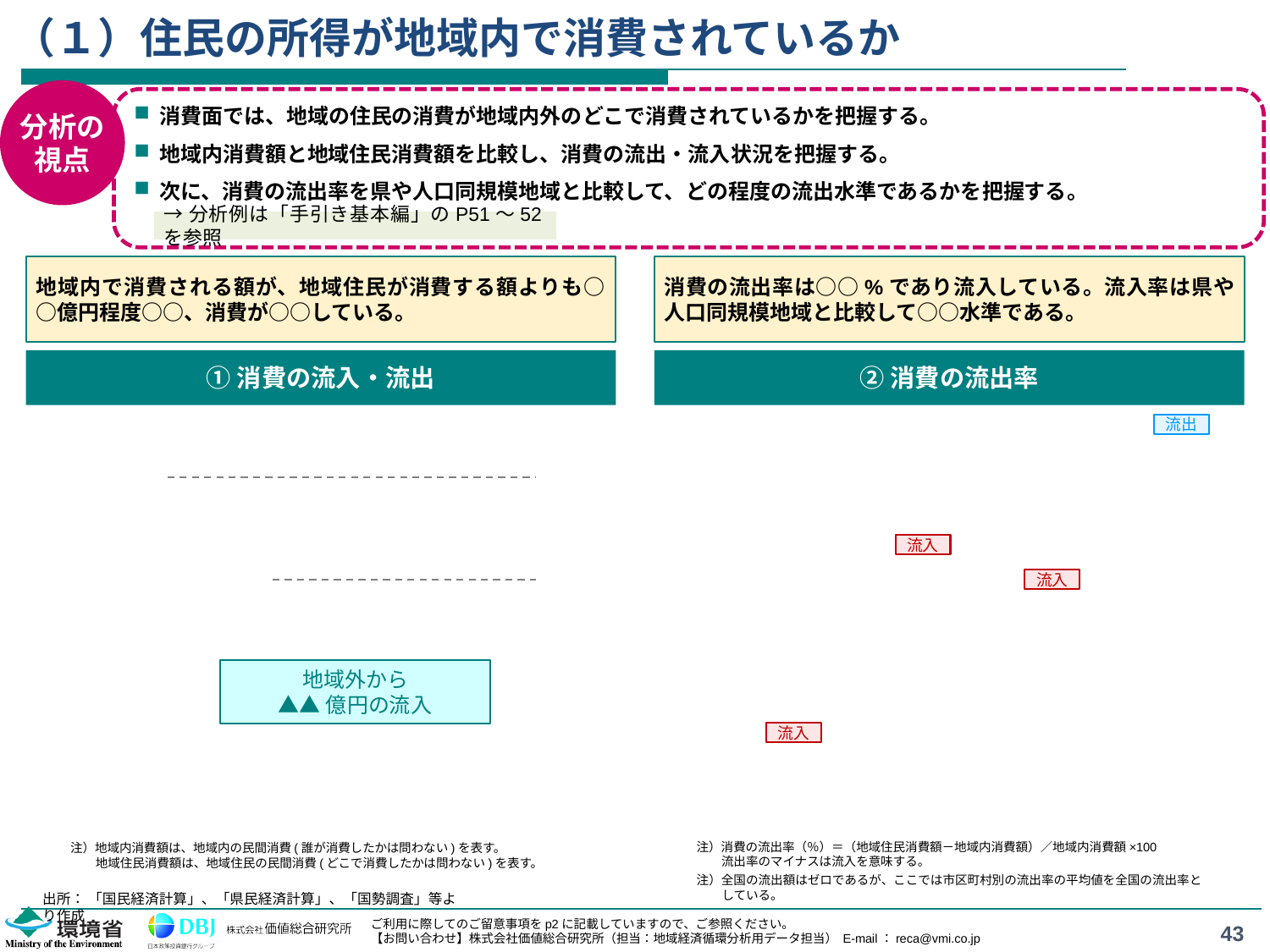

# （１）住民の所得が地域内で消費されているか
分析の
視点
消費面では、地域の住民の消費が地域内外のどこで消費されているかを把握する。
地域内消費額と地域住民消費額を比較し、消費の流出・流入状況を把握する。
次に、消費の流出率を県や人口同規模地域と比較して、どの程度の流出水準であるかを把握する。
→分析例は「手引き基本編」のP51～52を参照
地域内で消費される額が、地域住民が消費する額よりも○○億円程度○○、消費が○○している。
消費の流出率は○○%であり流入している。流入率は県や人口同規模地域と比較して○○水準である。
①消費の流入・流出
②消費の流出率
流出
流入
流入
地域外から
▲▲億円の流入
流入
注）消費の流出率（％）＝（地域住民消費額－地域内消費額）／地域内消費額×100
        流出率のマイナスは流入を意味する。
注）地域内消費額は、地域内の民間消費(誰が消費したかは問わない)を表す。
	地域住民消費額は、地域住民の民間消費(どこで消費したかは問わない)を表す。
注）全国の流出額はゼロであるが、ここでは市区町村別の流出率の平均値を全国の流出率としている。
出所： 「国民経済計算」、「県民経済計算」、「国勢調査」等より作成
43